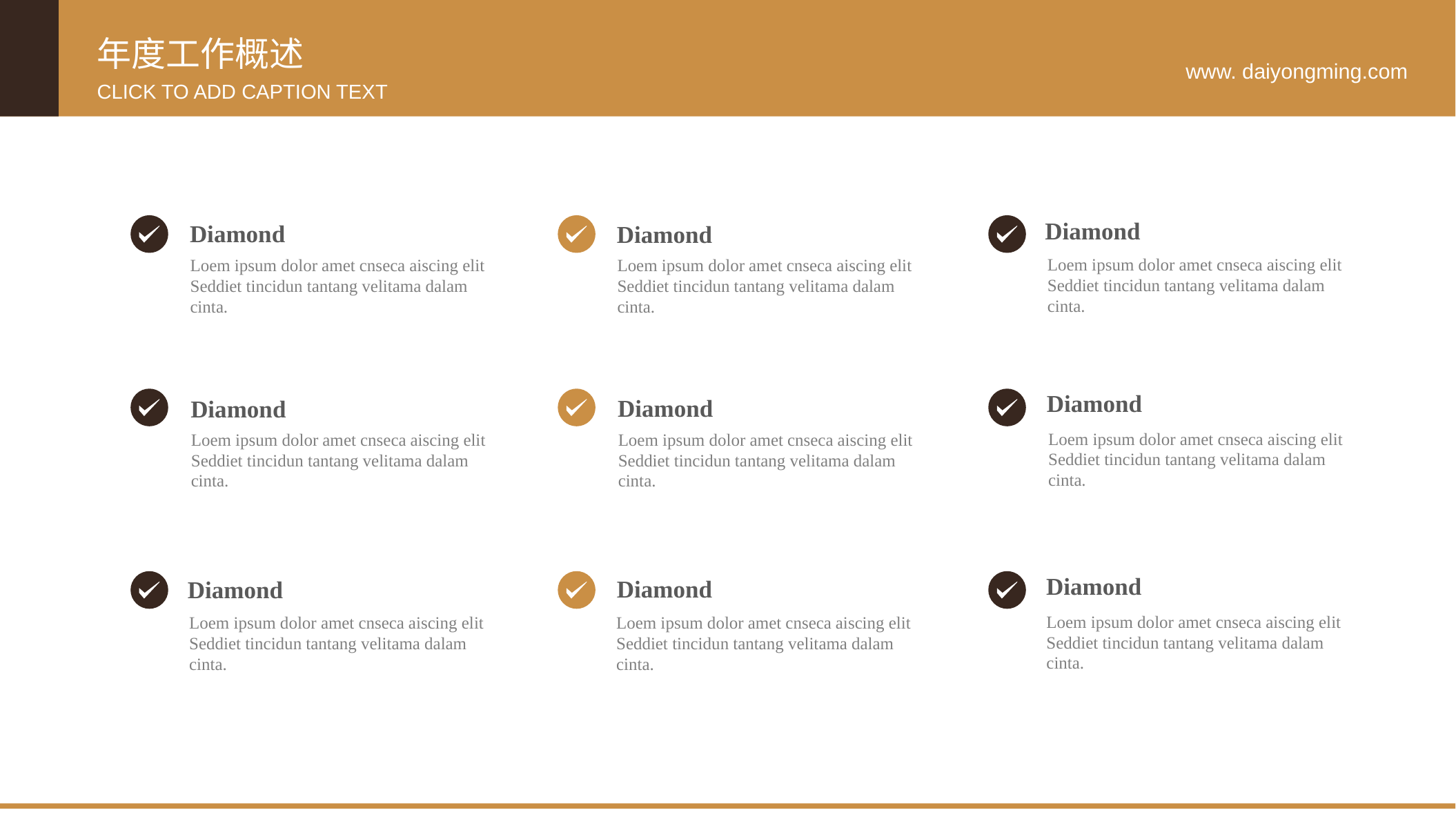

年度工作概述
www. daiyongming.com
CLICK TO ADD CAPTION TEXT

Diamond
Loem ipsum dolor amet cnseca aiscing elit Seddiet tincidun tantang velitama dalam cinta.
Diamond
Loem ipsum dolor amet cnseca aiscing elit Seddiet tincidun tantang velitama dalam cinta.
Diamond
Loem ipsum dolor amet cnseca aiscing elit Seddiet tincidun tantang velitama dalam cinta.
Diamond
Loem ipsum dolor amet cnseca aiscing elit Seddiet tincidun tantang velitama dalam cinta.
Diamond
Loem ipsum dolor amet cnseca aiscing elit Seddiet tincidun tantang velitama dalam cinta.

Diamond
Loem ipsum dolor amet cnseca aiscing elit Seddiet tincidun tantang velitama dalam cinta.

Diamond
Loem ipsum dolor amet cnseca aiscing elit Seddiet tincidun tantang velitama dalam cinta.
Diamond
Loem ipsum dolor amet cnseca aiscing elit Seddiet tincidun tantang velitama dalam cinta.
Diamond
Loem ipsum dolor amet cnseca aiscing elit Seddiet tincidun tantang velitama dalam cinta.